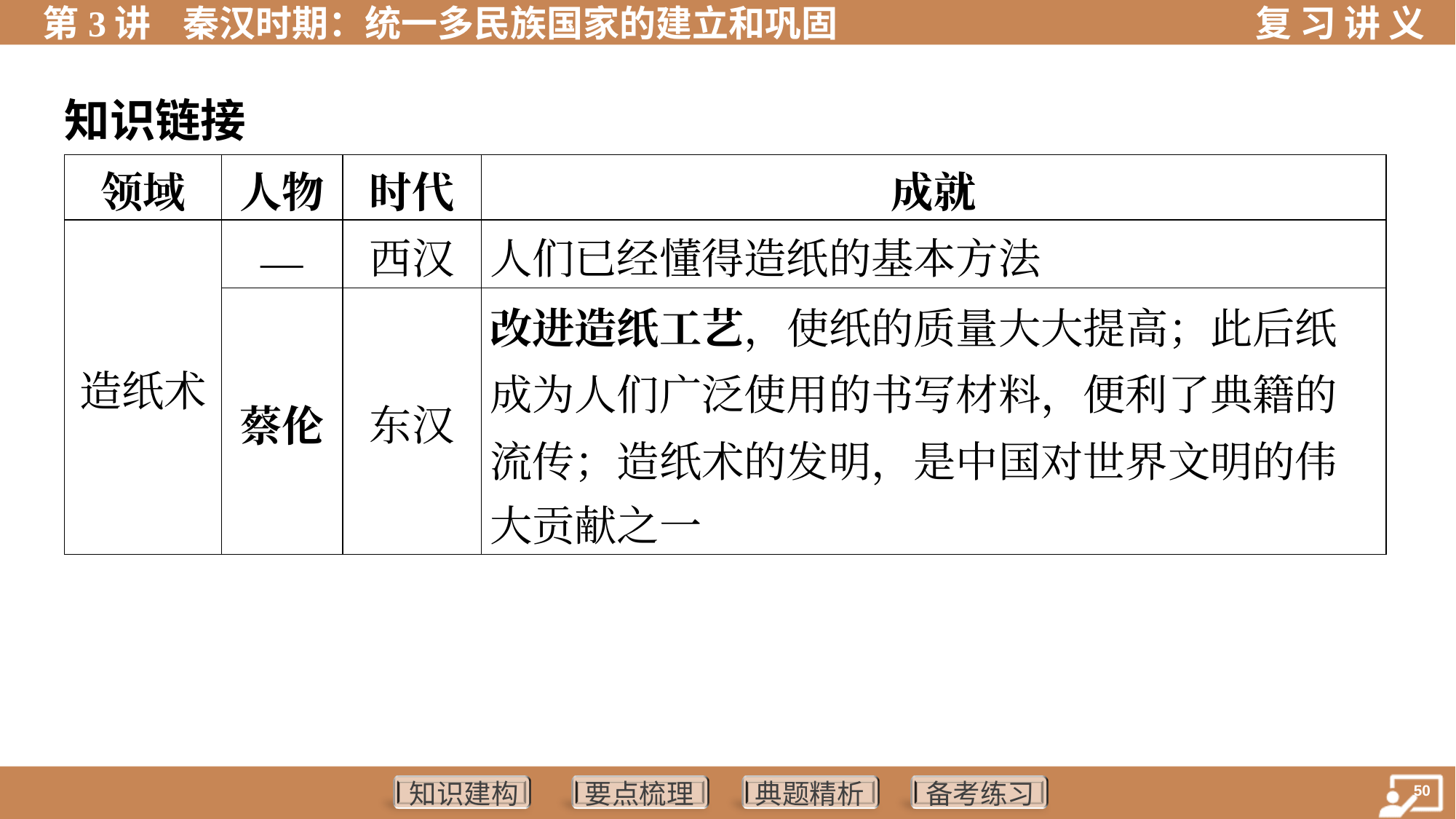

知识链接
| 领域 | 人物 | 时代 | 成就 |
| --- | --- | --- | --- |
| 造纸术 | — | 西汉 | 人们已经懂得造纸的基本方法 |
|  | 蔡伦 | 东汉 | 改进造纸工艺，使纸的质量大大提高；此后纸 成为人们广泛使用的书写材料，便利了典籍的 流传；造纸术的发明，是中国对世界文明的伟 大贡献之一 |